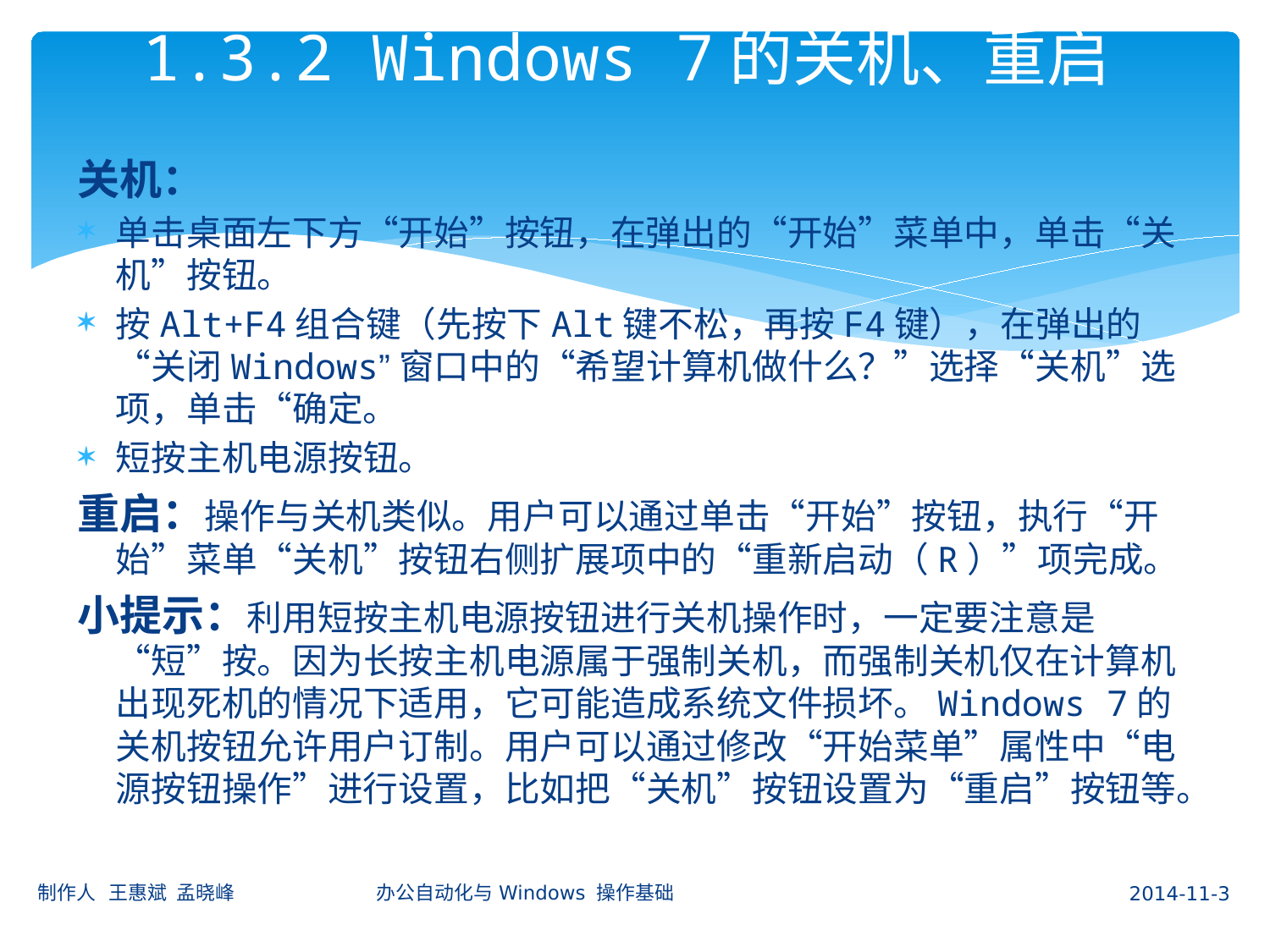

# 1.3.2 Windows 7的关机、重启
关机：
单击桌面左下方“开始”按钮，在弹出的“开始”菜单中，单击“关机”按钮。
按Alt+F4组合键（先按下Alt键不松，再按F4键），在弹出的“关闭Windows”窗口中的“希望计算机做什么？”选择“关机”选项，单击“确定。
短按主机电源按钮。
重启：操作与关机类似。用户可以通过单击“开始”按钮，执行“开始”菜单“关机”按钮右侧扩展项中的“重新启动（R）”项完成。
小提示：利用短按主机电源按钮进行关机操作时，一定要注意是“短”按。因为长按主机电源属于强制关机，而强制关机仅在计算机出现死机的情况下适用，它可能造成系统文件损坏。Windows 7的关机按钮允许用户订制。用户可以通过修改“开始菜单”属性中“电源按钮操作”进行设置，比如把“关机”按钮设置为“重启”按钮等。

制作人   王惠斌  孟晓峰                                办公自动化与Windows 操作基础
2014-11-3